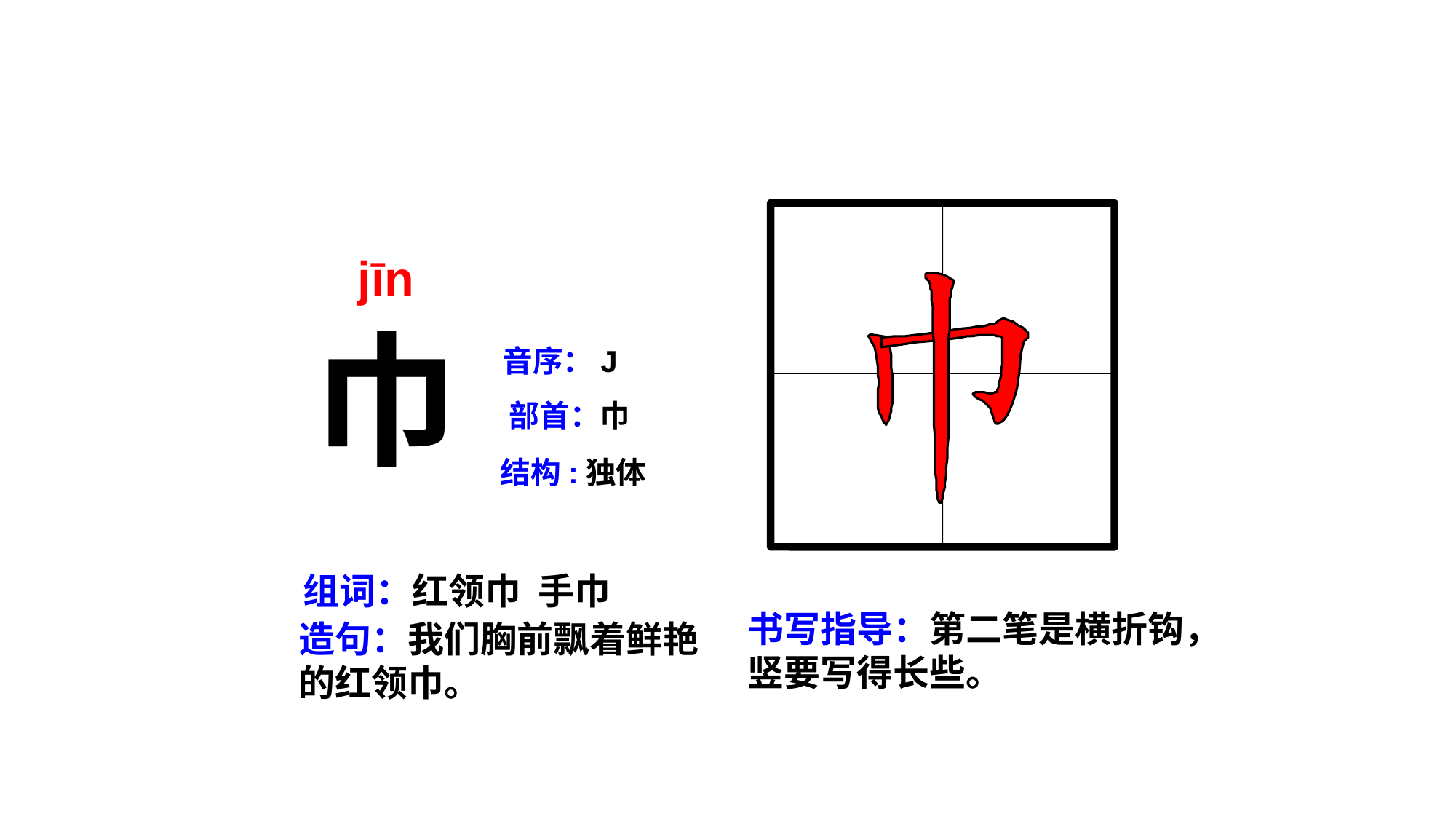

jīn

巾

音序：J
部首：巾
结构:独体
组词：红领巾  手巾
书写指导：第二笔是横折钩，竖要写得长些。
造句：我们胸前飘着鲜艳的红领巾。